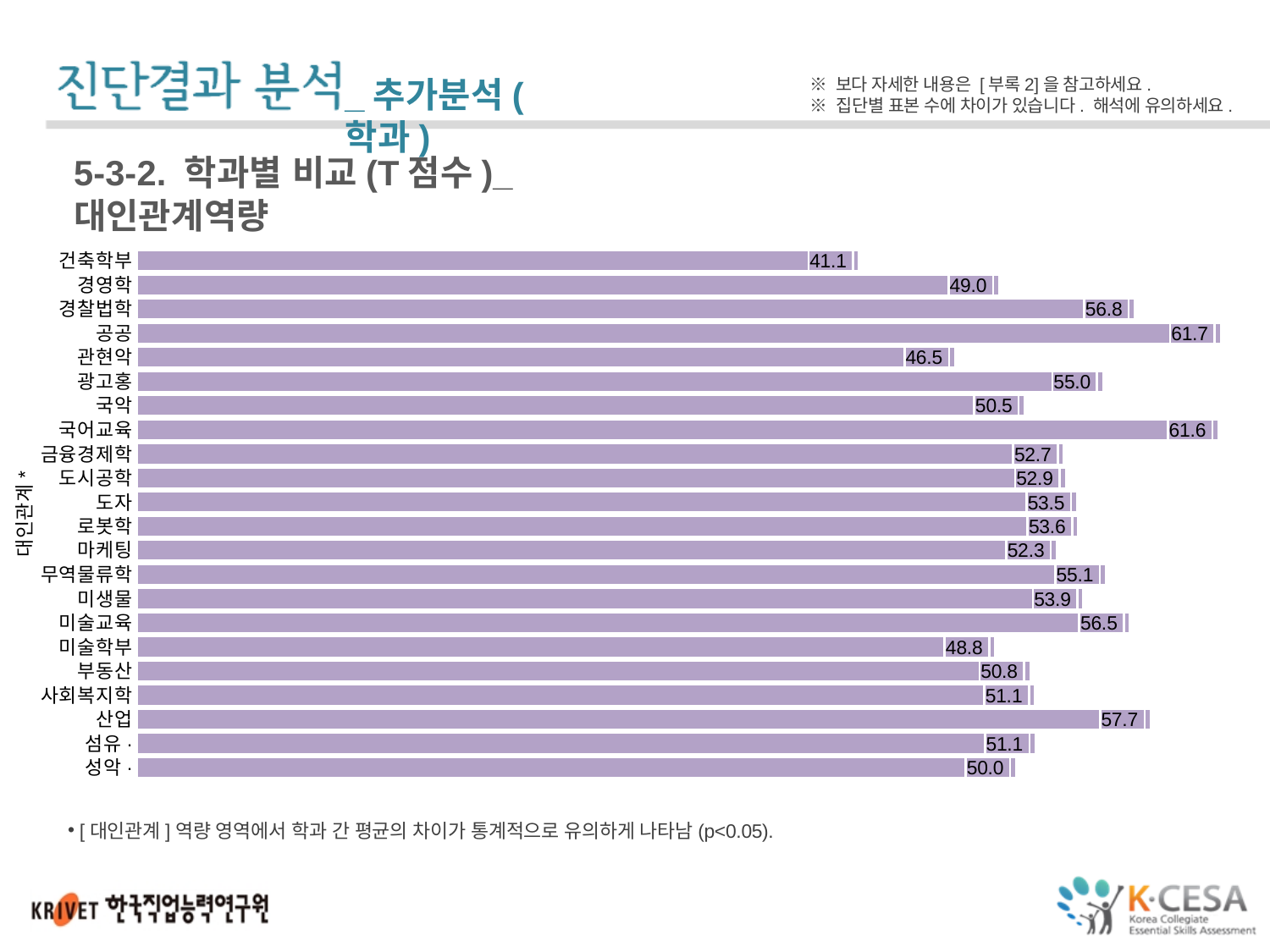

_추가분석(학과)
※ 보다 자세한 내용은 [부록2]을 참고하세요.
※ 집단별 표본 수에 차이가 있습니다. 해석에 유의하세요.
5-3-2. 학과별 비교(T점수)_대인관계역량

### Chart

| Category |  |
|---|---|
| 건축학부 | 41.06142857142857 |
| 경영학 | 49.044 |
| 경찰법학 | 56.78142857142856 |
| 공공인재학부 | 61.69100000000001 |
| 관현악작곡학부 | 46.53928571428571 |
| 광고홍보커뮤니케이션학부 | 54.980000000000004 |
| 국악 | 50.50272727272727 |
| 국어교육 | 61.55714285714285 |
| 금융경제학 | 52.74 |
| 도시공학 | 52.855555555555554 |
| 도자디자인학 | 53.49846153846154 |
| 로봇학 | 53.558461538461536 |
| 마케팅빅데이터학 | 52.34062499999999 |
| 무역물류학 | 55.14133333333333 |
| 미생물생명공학 | 53.86161290322581 |
| 미술교육 | 56.505 |
| 미술학부 | 48.82333333333333 |
| 부동산금융보험융합학 | 50.82642857142857 |
| 사회복지학 | 51.09142857142857 |
| 산업디자인학 | 57.695769230769216 |
| 섬유·패션디자인학 | 51.123749999999994 |
| 성악·뮤지컬학부 | 50.02615384615384 |
[대인관계]역량 영역에서 학과 간 평균의 차이가 통계적으로 유의하게 나타남(p<0.05).